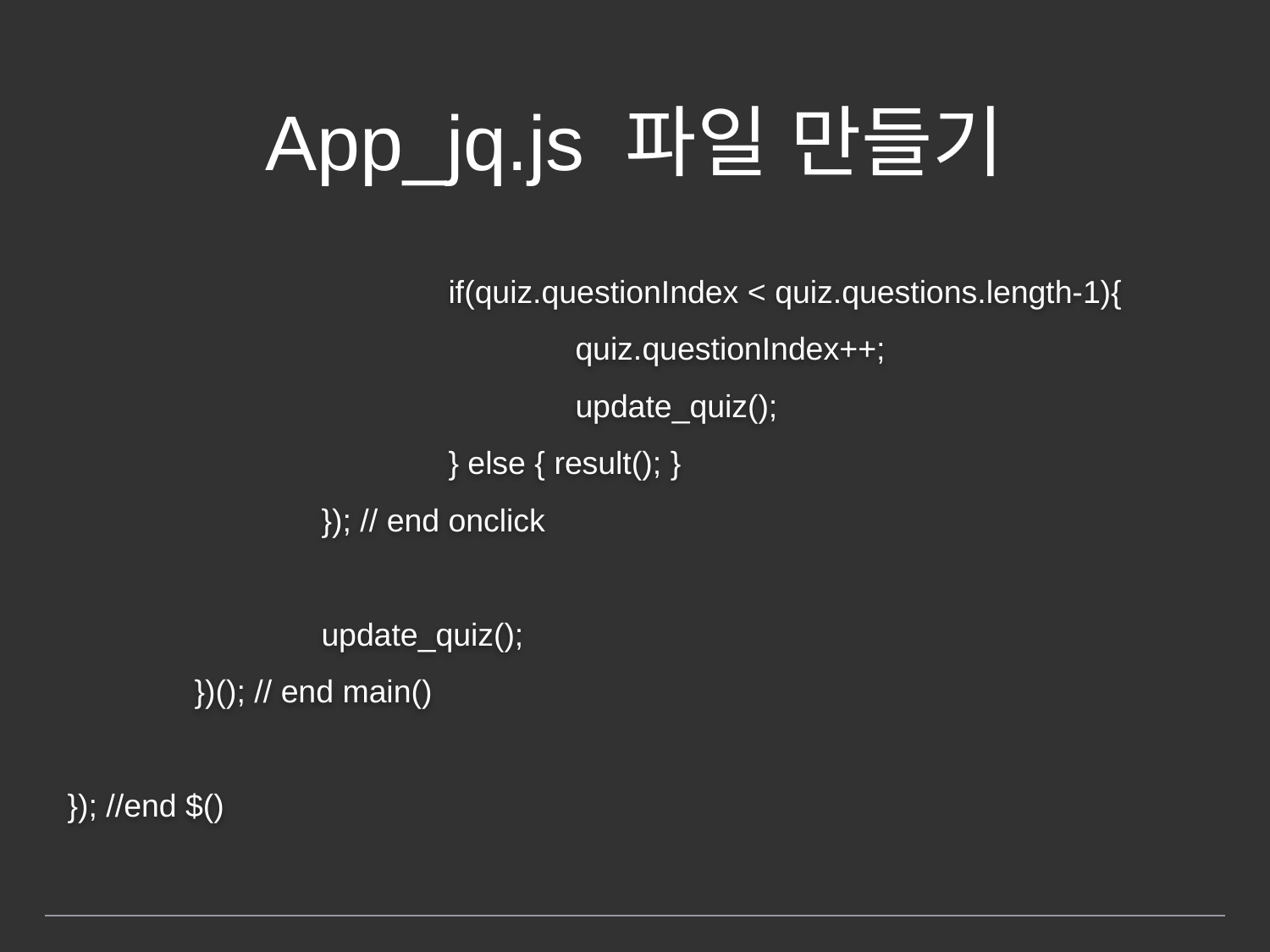

# App_jq.js 파일 만들기
			if(quiz.questionIndex < quiz.questions.length-1){
				quiz.questionIndex++;
				update_quiz();
			} else { result(); }
		}); // end onclick

		update_quiz();
	})(); // end main()

}); //end $()